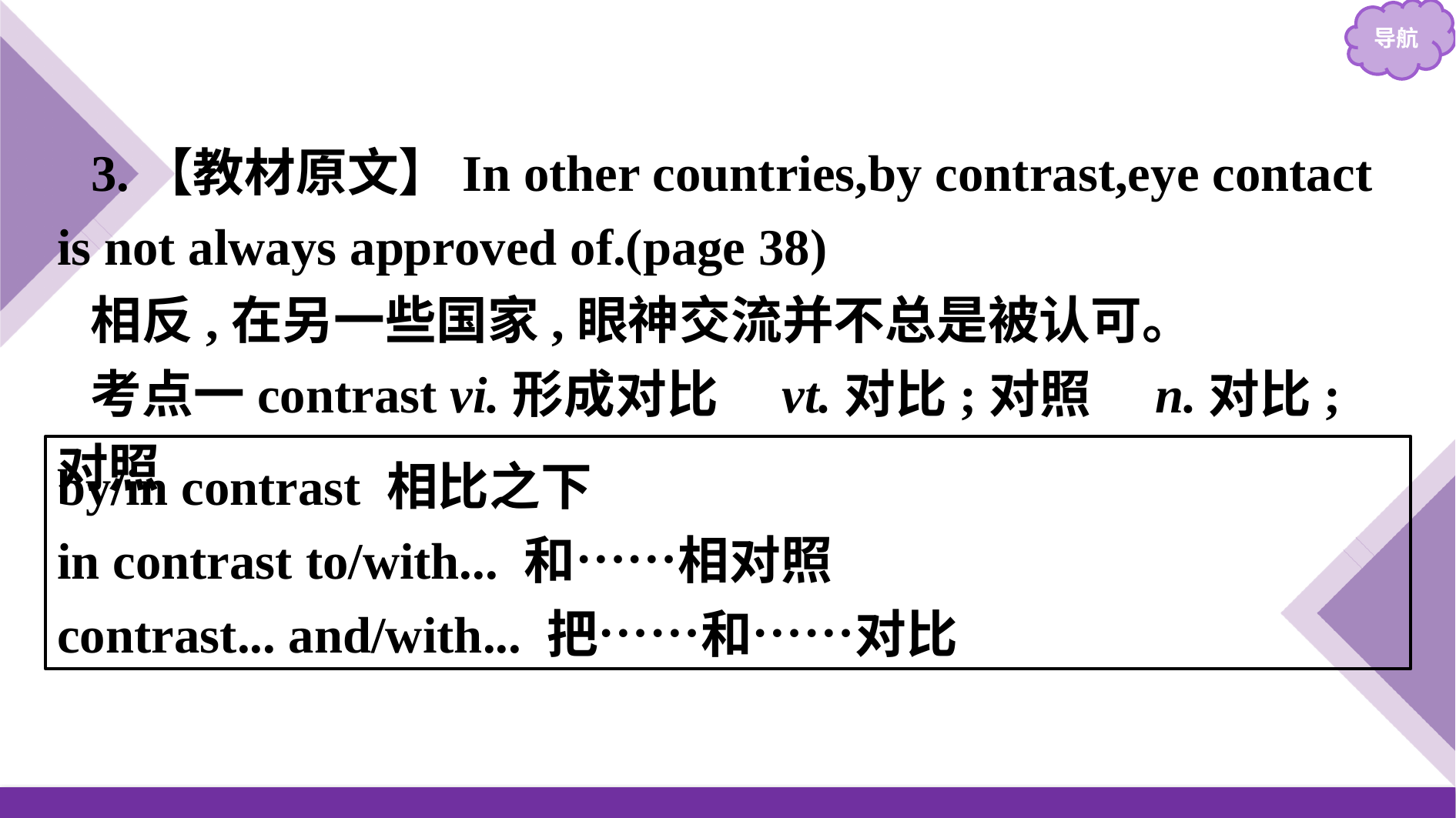

3.【教材原文】In other countries,by contrast,eye contact is not always approved of.(page 38)
相反,在另一些国家,眼神交流并不总是被认可。
考点一contrast vi.形成对比　vt.对比;对照　n.对比;对照
by/in contrast 相比之下
in contrast to/with... 和……相对照
contrast... and/with... 把……和……对比